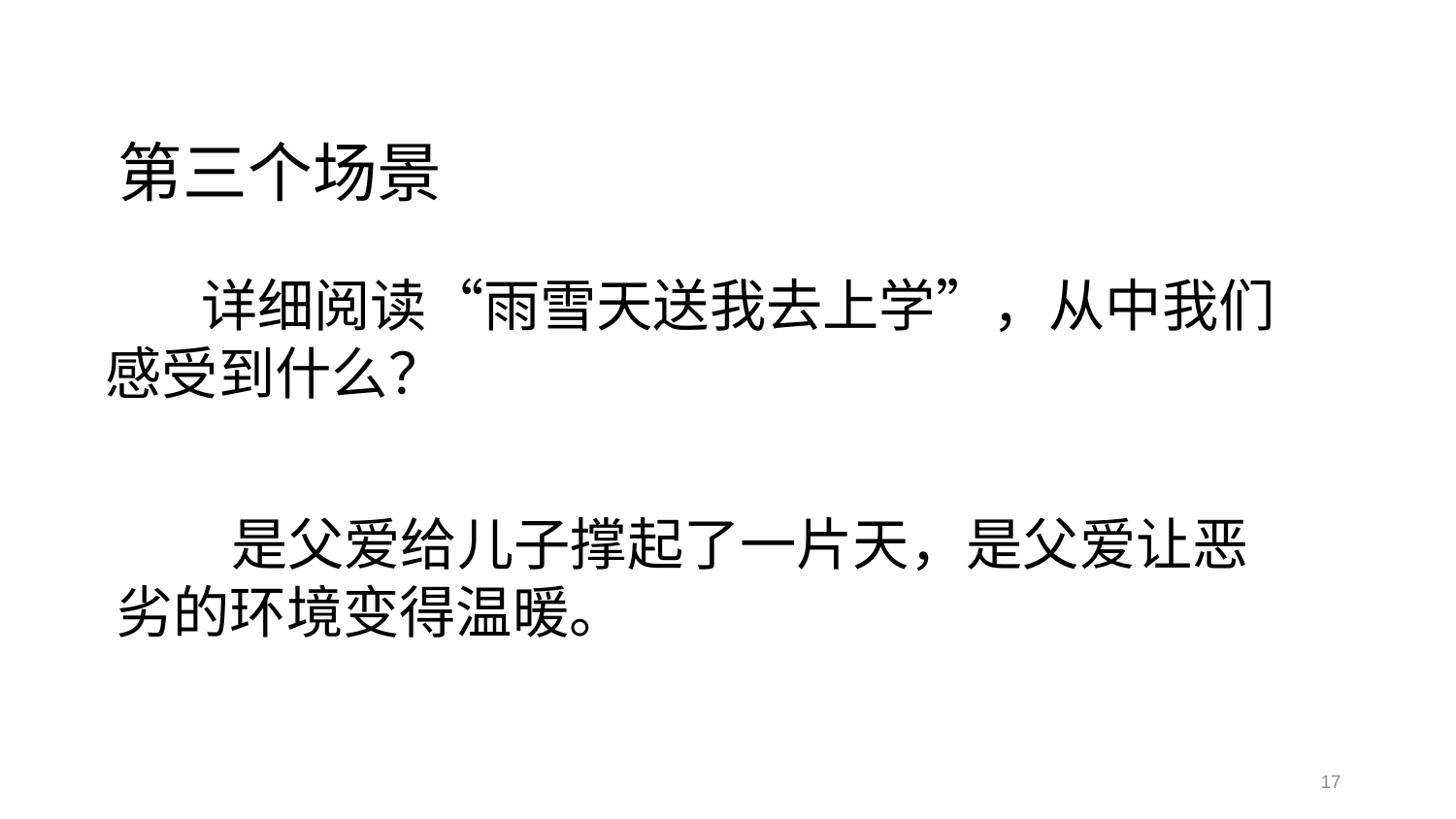

第三个场景
  详细阅读“雨雪天送我去上学”，从中我们感受到什么？
        是父爱给儿子撑起了一片天，是父爱让恶劣的环境变得温暖。
17